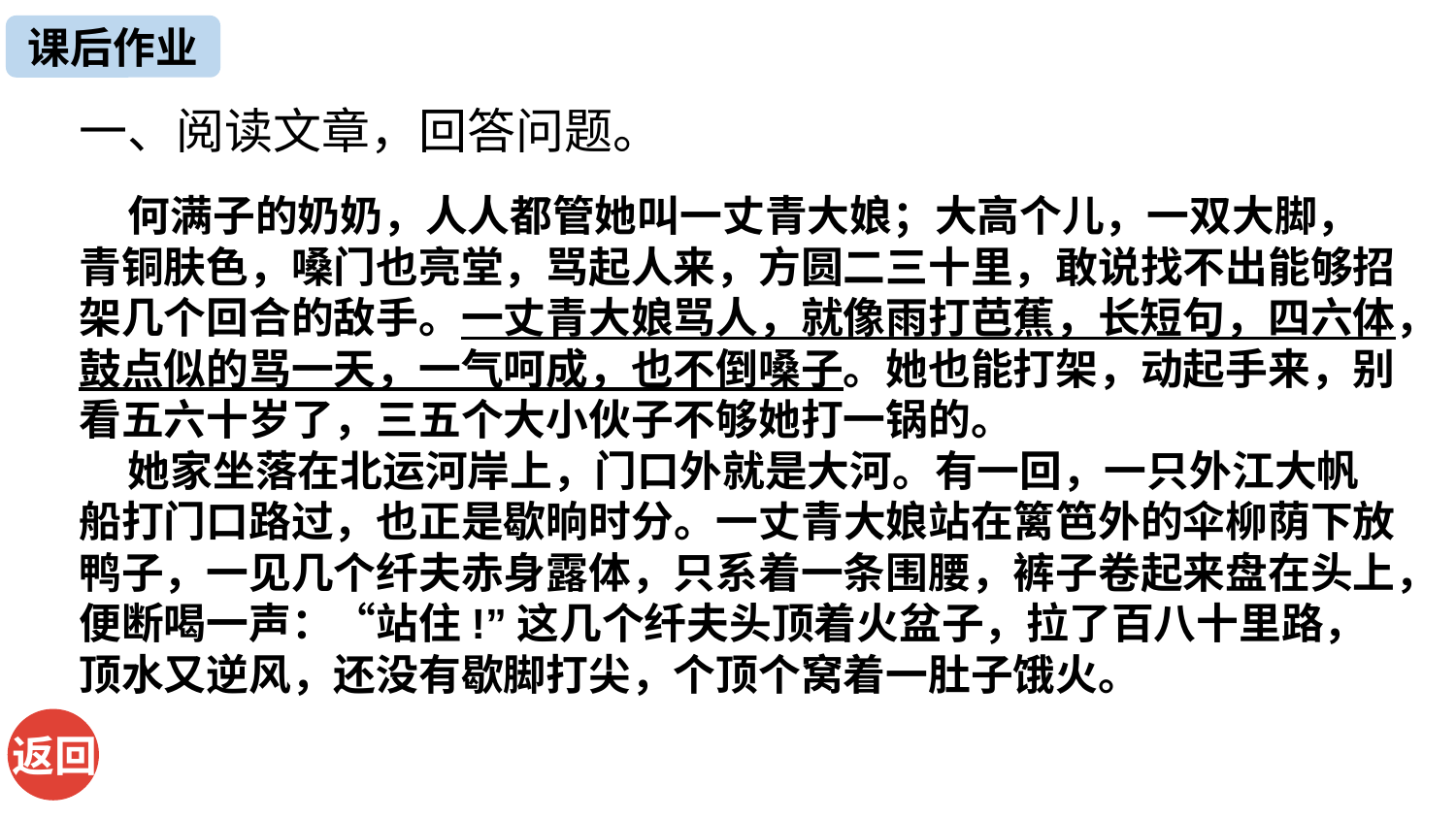

课后作业
一、阅读文章，回答问题。
    何满子的奶奶，人人都管她叫一丈青大娘；大高个儿，一双大脚，青铜肤色，嗓门也亮堂，骂起人来，方圆二三十里，敢说找不出能够招架几个回合的敌手。一丈青大娘骂人，就像雨打芭蕉，长短句，四六体，鼓点似的骂一天，一气呵成，也不倒嗓子。她也能打架，动起手来，别看五六十岁了，三五个大小伙子不够她打一锅的。
    她家坐落在北运河岸上，门口外就是大河。有一回，一只外江大帆船打门口路过，也正是歇晌时分。一丈青大娘站在篱笆外的伞柳荫下放鸭子，一见几个纤夫赤身露体，只系着一条围腰，裤子卷起来盘在头上，便断喝一声：“站住!”这几个纤夫头顶着火盆子，拉了百八十里路，顶水又逆风，还没有歇脚打尖，个顶个窝着一肚子饿火。

返回